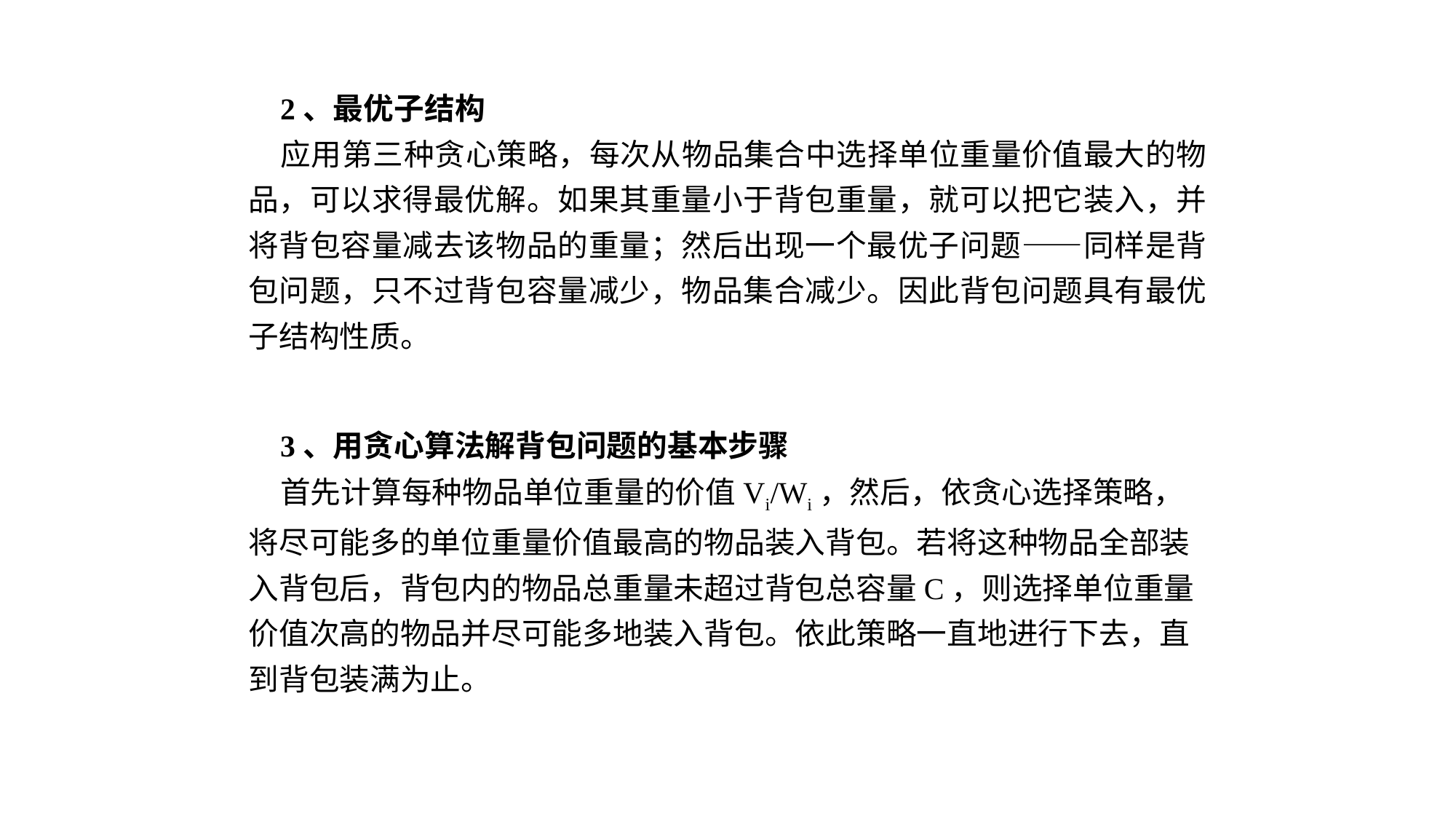

2、最优子结构
应用第三种贪心策略，每次从物品集合中选择单位重量价值最大的物品，可以求得最优解。如果其重量小于背包重量，就可以把它装入，并将背包容量减去该物品的重量；然后出现一个最优子问题——同样是背包问题，只不过背包容量减少，物品集合减少。因此背包问题具有最优子结构性质。

3、用贪心算法解背包问题的基本步骤
首先计算每种物品单位重量的价值Vi/Wi，然后，依贪心选择策略，将尽可能多的单位重量价值最高的物品装入背包。若将这种物品全部装入背包后，背包内的物品总重量未超过背包总容量C，则选择单位重量价值次高的物品并尽可能多地装入背包。依此策略一直地进行下去，直到背包装满为止。